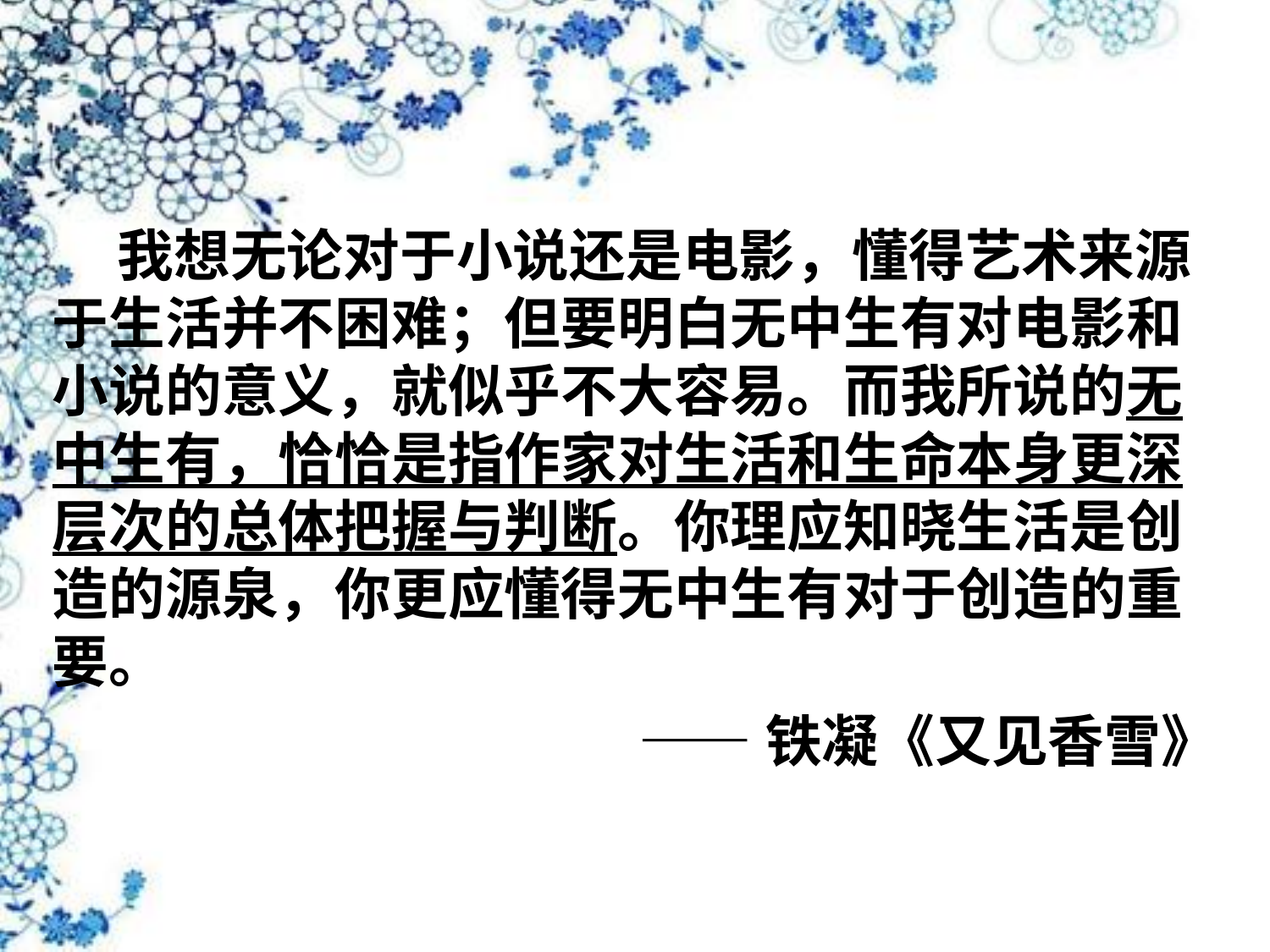

我想无论对于小说还是电影，懂得艺术来源于生活并不困难；但要明白无中生有对电影和小说的意义，就似乎不大容易。而我所说的无中生有，恰恰是指作家对生活和生命本身更深层次的总体把握与判断。你理应知晓生活是创造的源泉，你更应懂得无中生有对于创造的重要。
——铁凝《又见香雪》